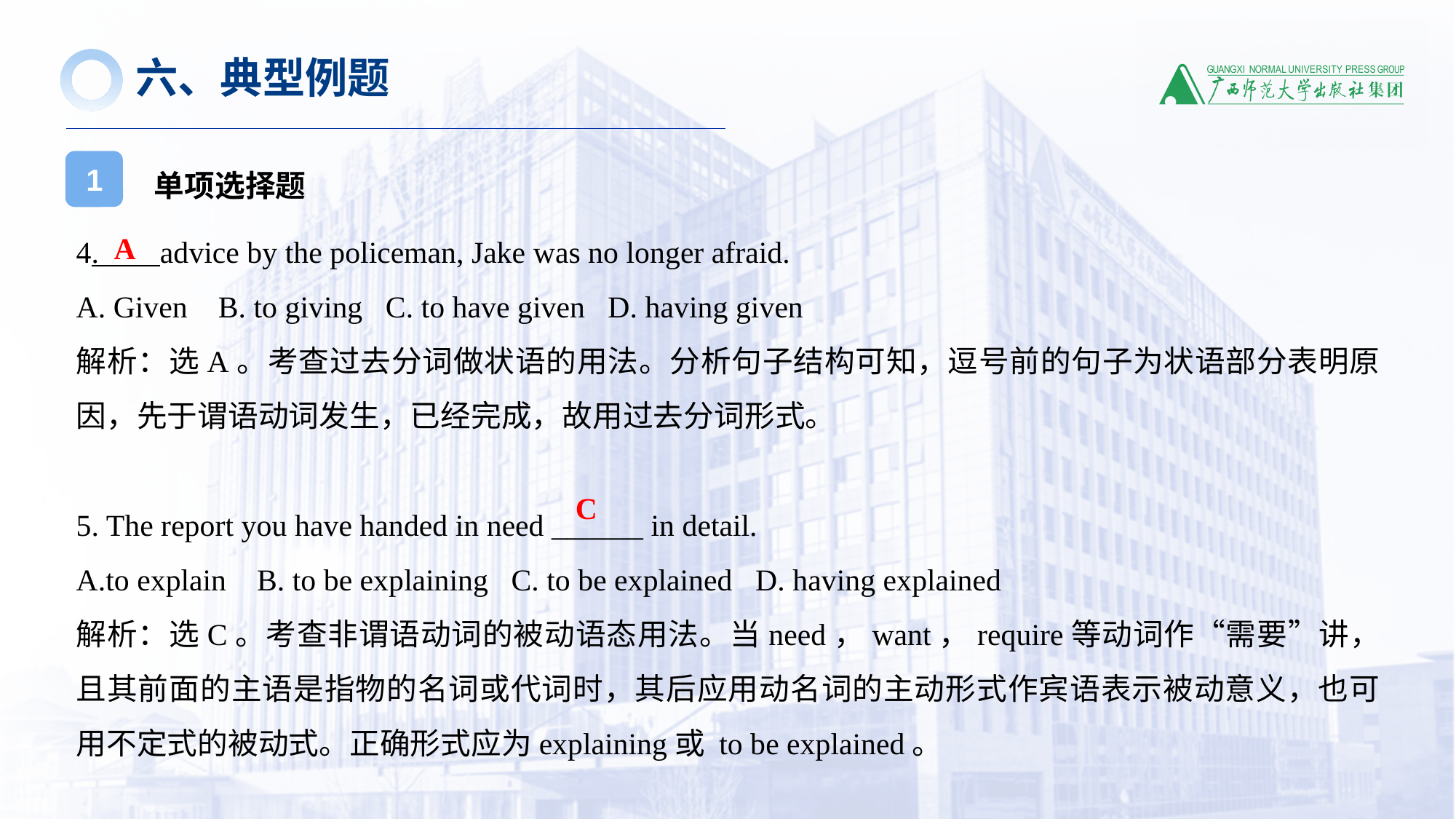

六、典型例题

单项选择题

1
4.        advice by the policeman, Jake was no longer afraid.
A. Given    B. to giving   C. to have given   D. having given
解析：选A。考查过去分词做状语的用法。分析句子结构可知，逗号前的句子为状语部分表明原因，先于谓语动词发生，已经完成，故用过去分词形式。

5. The report you have handed in need ______ in detail.
A.to explain    B. to be explaining   C. to be explained   D. having explained
解析：选C。考查非谓语动词的被动语态用法。当need，want，require等动词作“需要”讲，且其前面的主语是指物的名词或代词时，其后应用动名词的主动形式作宾语表示被动意义，也可用不定式的被动式。正确形式应为explaining或 to be explained。
A
C